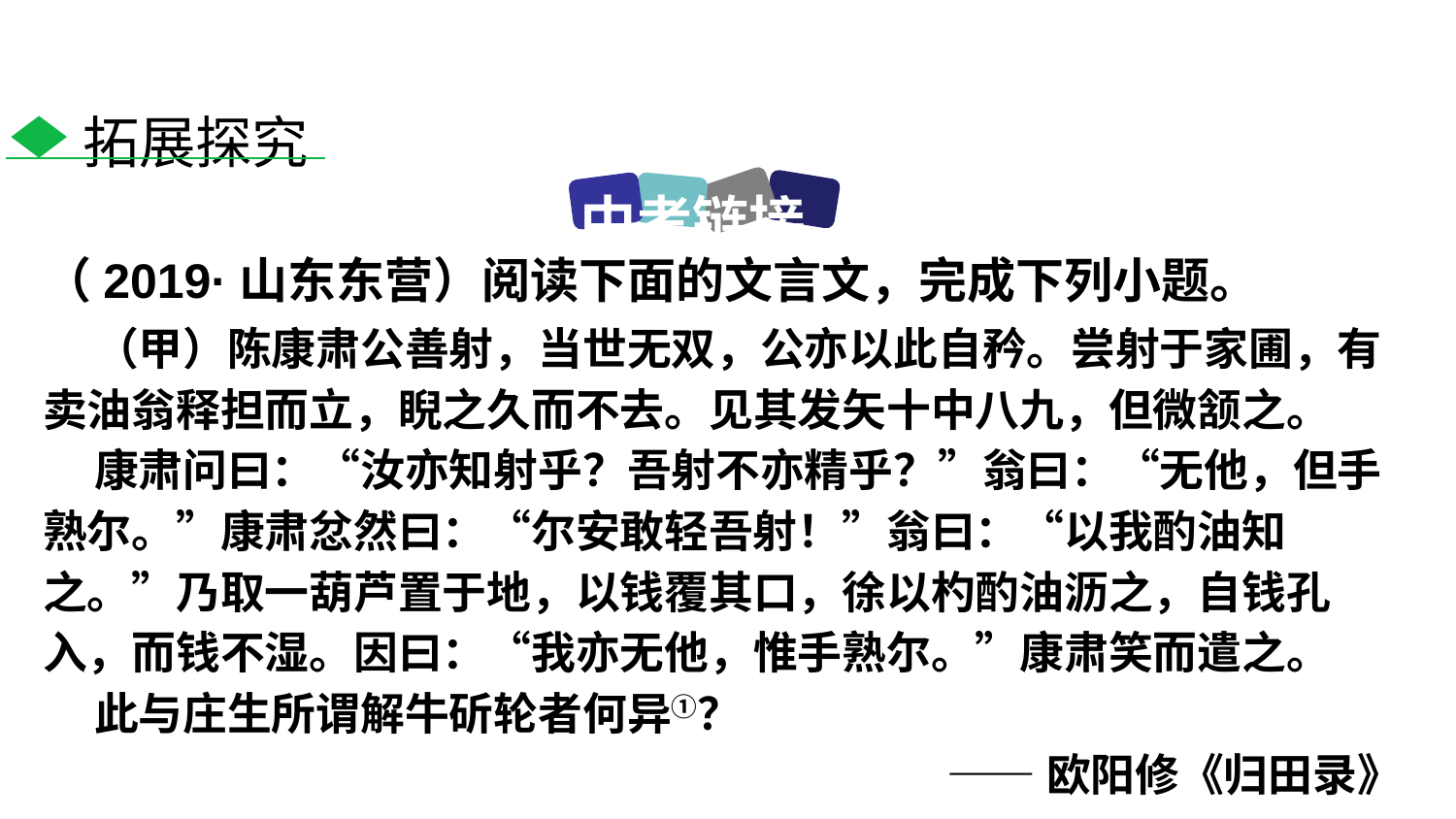

拓展探究

中考链接

（2019·山东东营）阅读下面的文言文，完成下列小题。
    （甲）陈康肃公善射，当世无双，公亦以此自矜。尝射于家圃，有卖油翁释担而立，睨之久而不去。见其发矢十中八九，但微颔之。
    康肃问曰：“汝亦知射乎？吾射不亦精乎？”翁曰：“无他，但手熟尔。”康肃忿然曰：“尔安敢轻吾射！”翁曰：“以我酌油知之。”乃取一葫芦置于地，以钱覆其口，徐以杓酌油沥之，自钱孔入，而钱不湿。因曰：“我亦无他，惟手熟尔。”康肃笑而遣之。
    此与庄生所谓解牛斫轮者何异①？
——欧阳修《归田录》